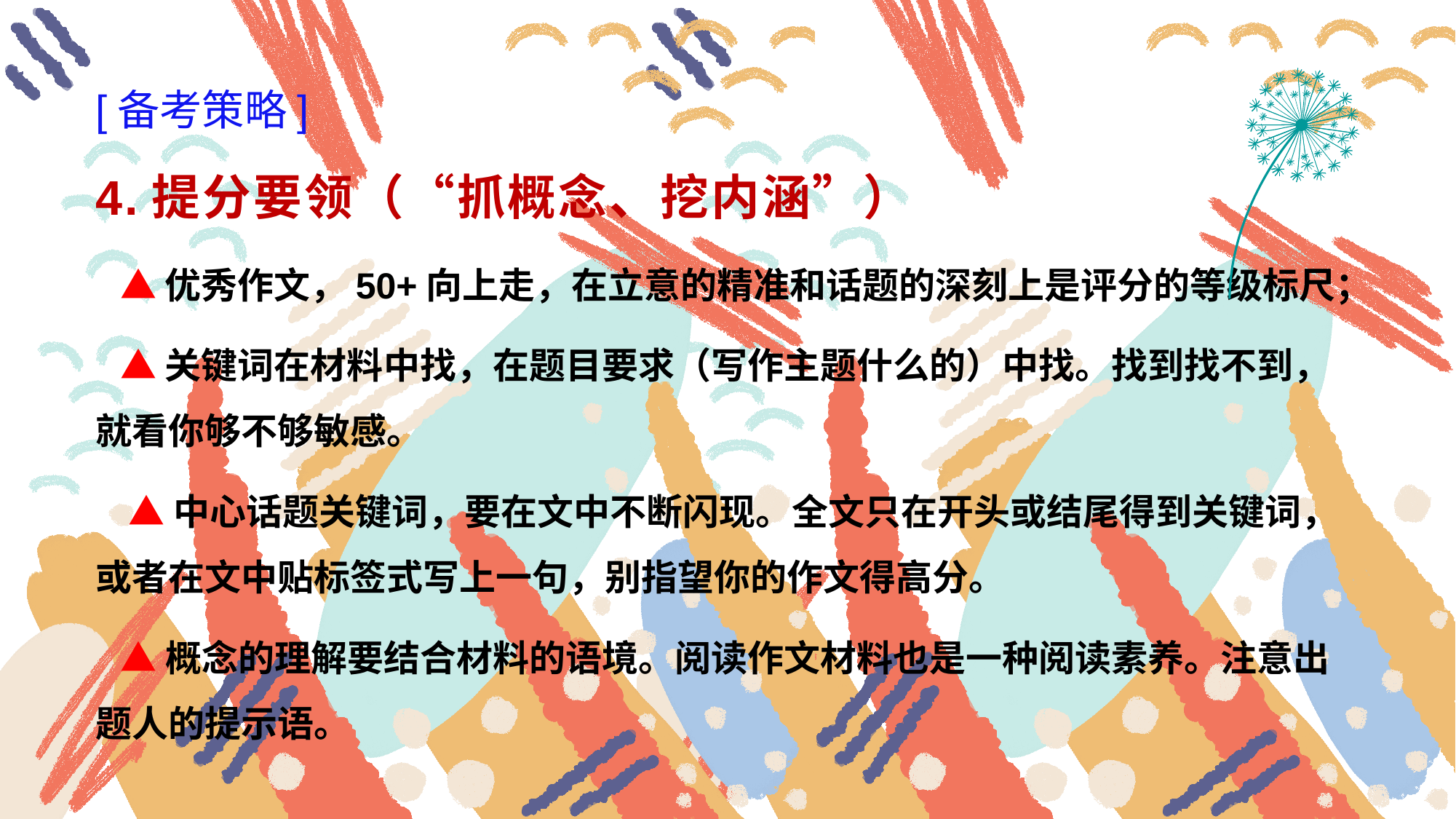

[备考策略]
4.提分要领（“抓概念、挖内涵”）
   ▲优秀作文，50+向上走，在立意的精准和话题的深刻上是评分的等级标尺；
   ▲关键词在材料中找，在题目要求（写作主题什么的）中找。找到找不到，就看你够不够敏感。
    ▲中心话题关键词，要在文中不断闪现。全文只在开头或结尾得到关键词，或者在文中贴标签式写上一句，别指望你的作文得高分。
   ▲概念的理解要结合材料的语境。阅读作文材料也是一种阅读素养。注意出题人的提示语。